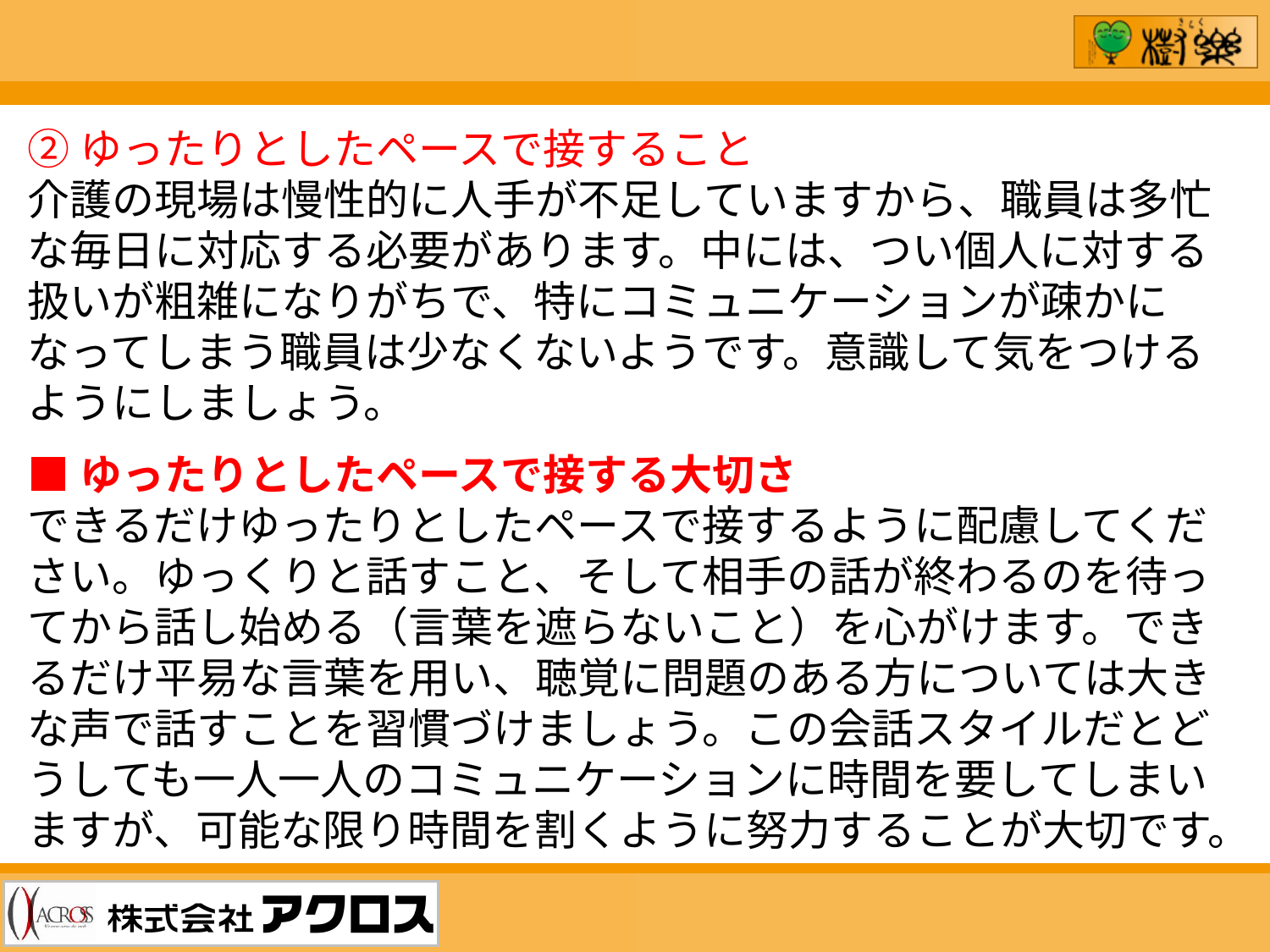

②ゆったりとしたペースで接すること
介護の現場は慢性的に人手が不足していますから、職員は多忙な毎日に対応する必要があります。中には、つい個人に対する扱いが粗雑になりがちで、特にコミュニケーションが疎かになってしまう職員は少なくないようです。意識して気をつけるようにしましょう。

■ゆったりとしたペースで接する大切さ
できるだけゆったりとしたペースで接するように配慮してください。ゆっくりと話すこと、そして相手の話が終わるのを待ってから話し始める（言葉を遮らないこと）を心がけます。できるだけ平易な言葉を用い、聴覚に問題のある方については大きな声で話すことを習慣づけましょう。この会話スタイルだとどうしても一人一人のコミュニケーションに時間を要してしまいますが、可能な限り時間を割くように努力することが大切です。